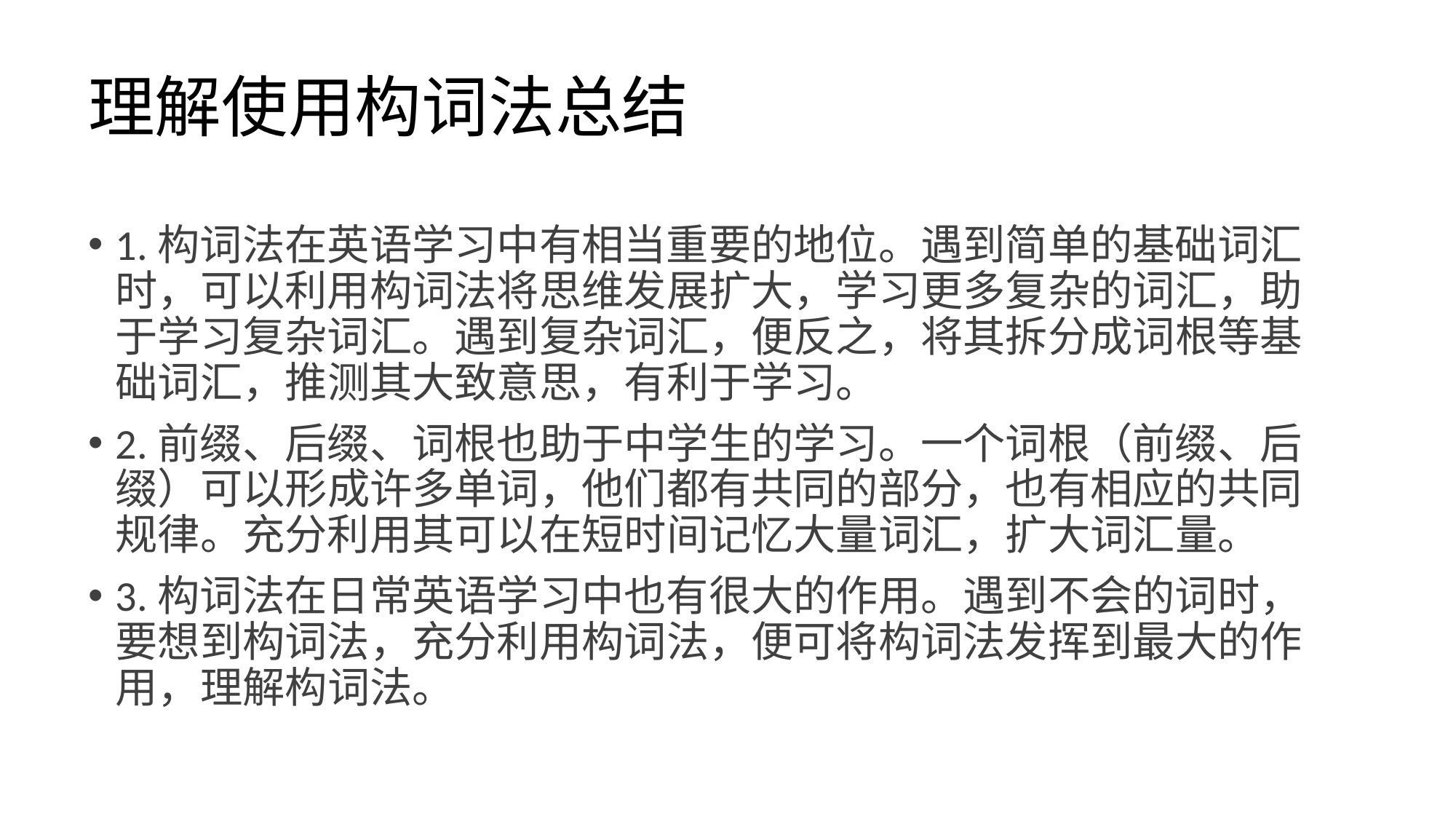

# 理解使用构词法总结
1.构词法在英语学习中有相当重要的地位。遇到简单的基础词汇时，可以利用构词法将思维发展扩大，学习更多复杂的词汇，助于学习复杂词汇。遇到复杂词汇，便反之，将其拆分成词根等基础词汇，推测其大致意思，有利于学习。
2.前缀、后缀、词根也助于中学生的学习。一个词根（前缀、后缀）可以形成许多单词，他们都有共同的部分，也有相应的共同规律。充分利用其可以在短时间记忆大量词汇，扩大词汇量。
3.构词法在日常英语学习中也有很大的作用。遇到不会的词时，要想到构词法，充分利用构词法，便可将构词法发挥到最大的作用，理解构词法。